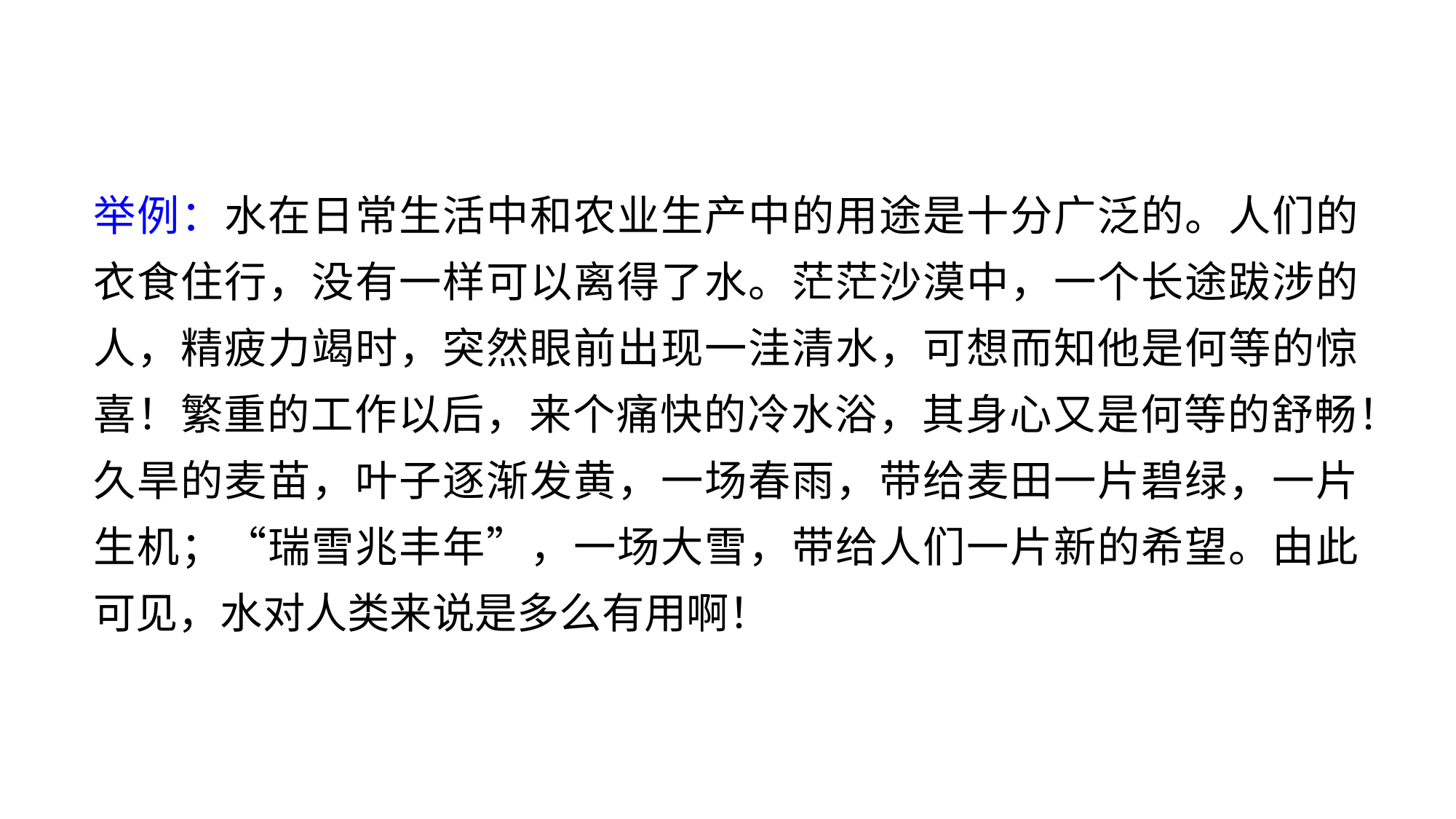

举例：水在日常生活中和农业生产中的用途是十分广泛的。人们的衣食住行，没有一样可以离得了水。茫茫沙漠中，一个长途跋涉的人，精疲力竭时，突然眼前出现一洼清水，可想而知他是何等的惊喜！繁重的工作以后，来个痛快的冷水浴，其身心又是何等的舒畅！久旱的麦苗，叶子逐渐发黄，一场春雨，带给麦田一片碧绿，一片生机；“瑞雪兆丰年”，一场大雪，带给人们一片新的希望。由此可见，水对人类来说是多么有用啊！